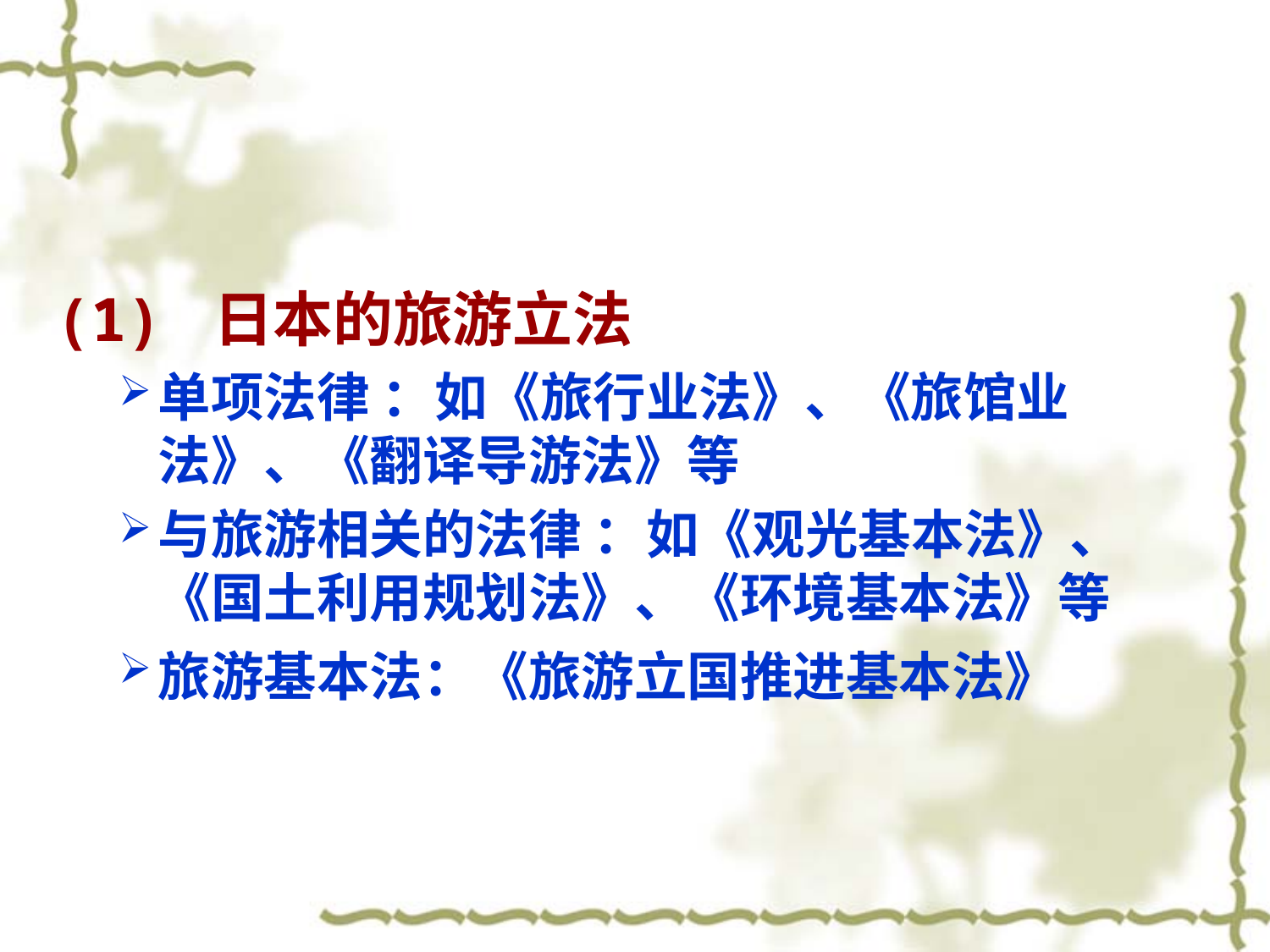

#
(1) 日本的旅游立法
单项法律 ：如《旅行业法》、《旅馆业法》、《翻译导游法》等
与旅游相关的法律 ：如《观光基本法》、《国土利用规划法》、《环境基本法》等
旅游基本法：《旅游立国推进基本法》